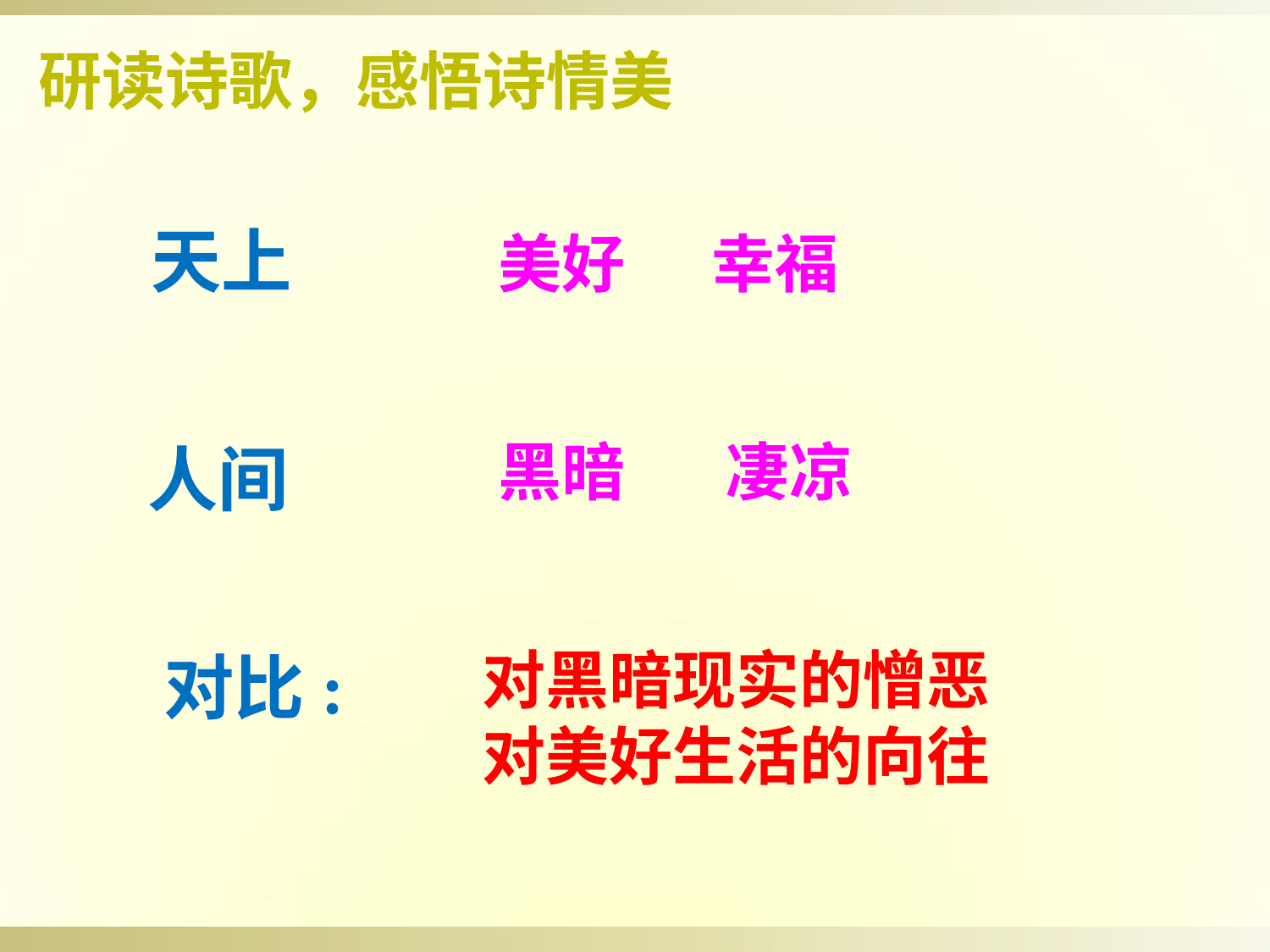

研读诗歌，感悟诗情美
天上
美好      幸福
#

黑暗       凄凉
人间
      对比:
对黑暗现实的憎恶对美好生活的向往